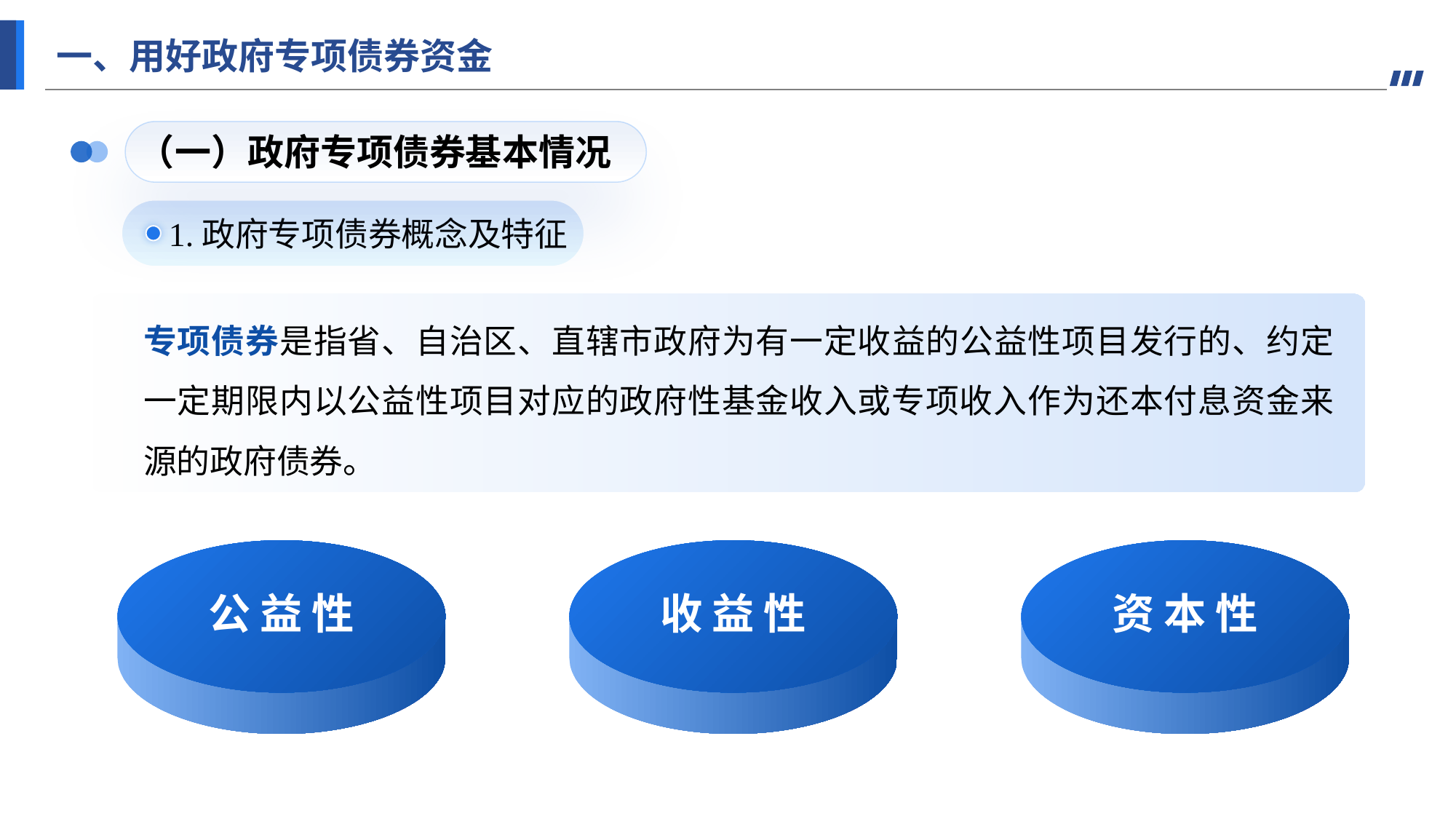

一、用好政府专项债券资金

（一）政府专项债券基本情况

1.政府专项债券概念及特征

专项债券是指省、自治区、直辖市政府为有一定收益的公益性项目发行的、约定一定期限内以公益性项目对应的政府性基金收入或专项收入作为还本付息资金来源的政府债券。

公益性

收益性

资本性